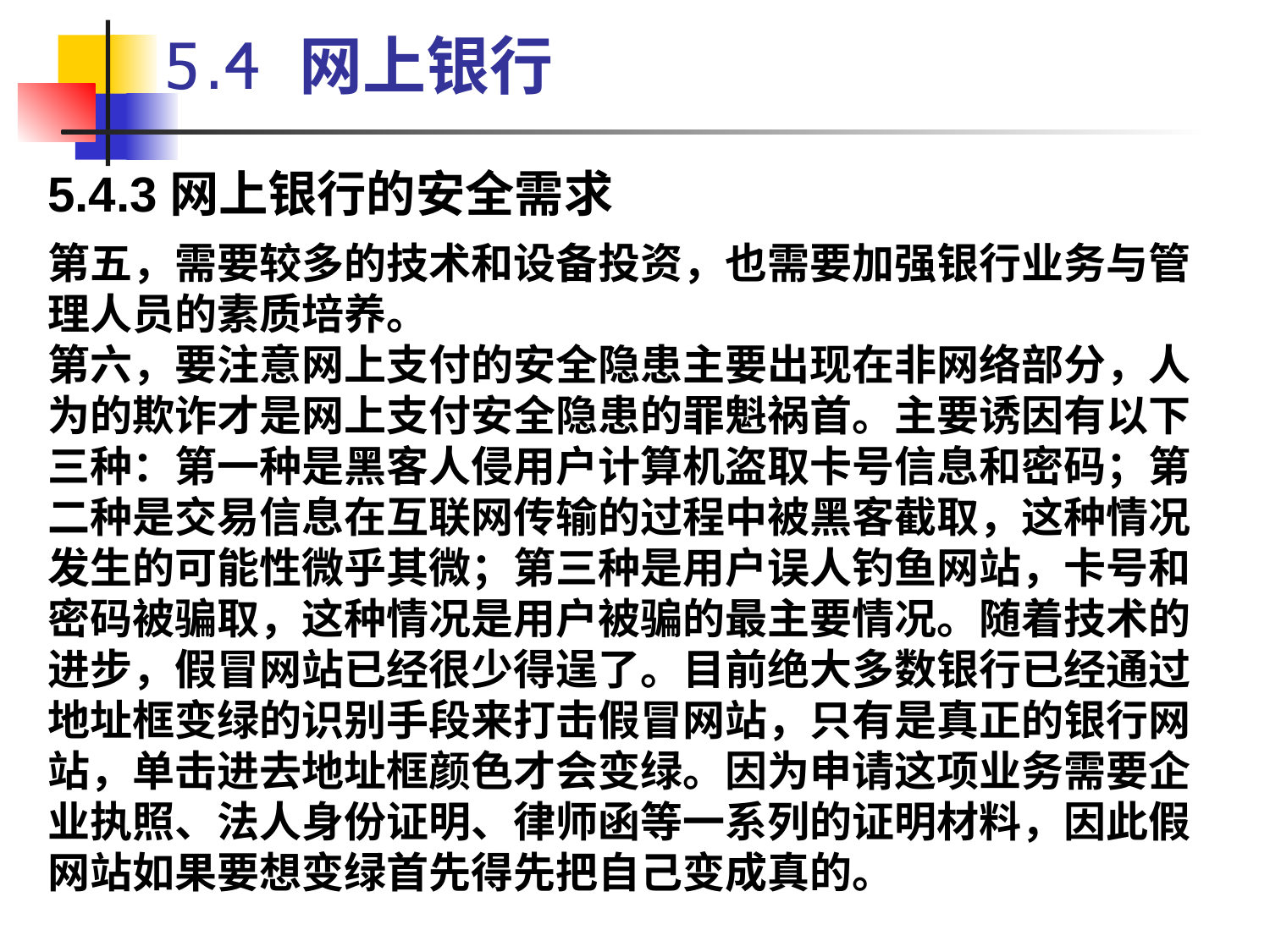

5.4 网上银行
5.4.3网上银行的安全需求
第五，需要较多的技术和设备投资，也需要加强银行业务与管理人员的素质培养。
第六，要注意网上支付的安全隐患主要出现在非网络部分，人为的欺诈才是网上支付安全隐患的罪魁祸首。主要诱因有以下三种：第一种是黑客人侵用户计算机盗取卡号信息和密码；第二种是交易信息在互联网传输的过程中被黑客截取，这种情况发生的可能性微乎其微；第三种是用户误人钓鱼网站，卡号和密码被骗取，这种情况是用户被骗的最主要情况。随着技术的进步，假冒网站已经很少得逞了。目前绝大多数银行已经通过地址框变绿的识别手段来打击假冒网站，只有是真正的银行网站，单击进去地址框颜色才会变绿。因为申请这项业务需要企业执照、法人身份证明、律师函等一系列的证明材料，因此假网站如果要想变绿首先得先把自己变成真的。